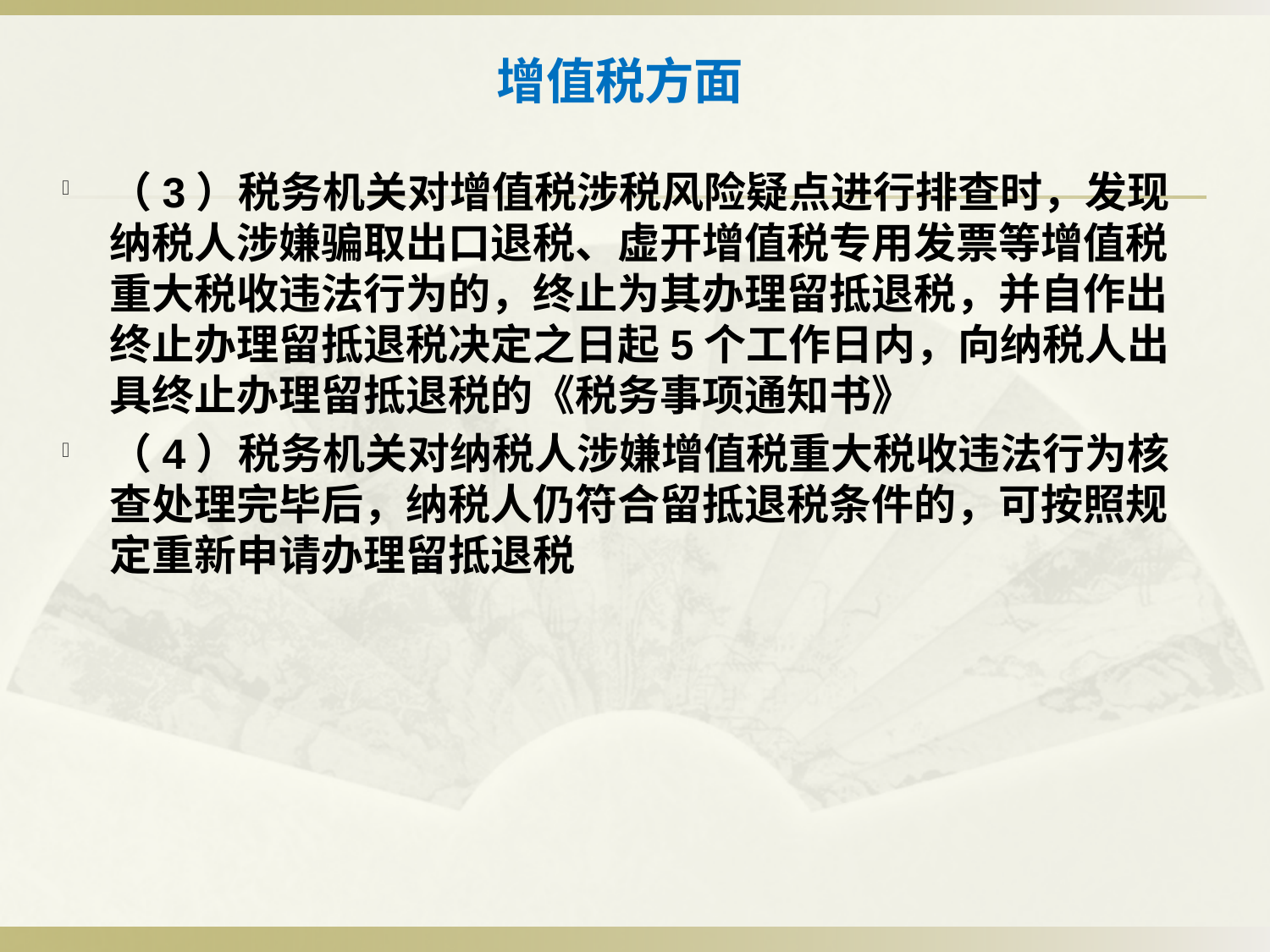

# 增值税方面
（3）税务机关对增值税涉税风险疑点进行排查时，发现纳税人涉嫌骗取出口退税、虚开增值税专用发票等增值税重大税收违法行为的，终止为其办理留抵退税，并自作出终止办理留抵退税决定之日起5个工作日内，向纳税人出具终止办理留抵退税的《税务事项通知书》
（4）税务机关对纳税人涉嫌增值税重大税收违法行为核查处理完毕后，纳税人仍符合留抵退税条件的，可按照规定重新申请办理留抵退税